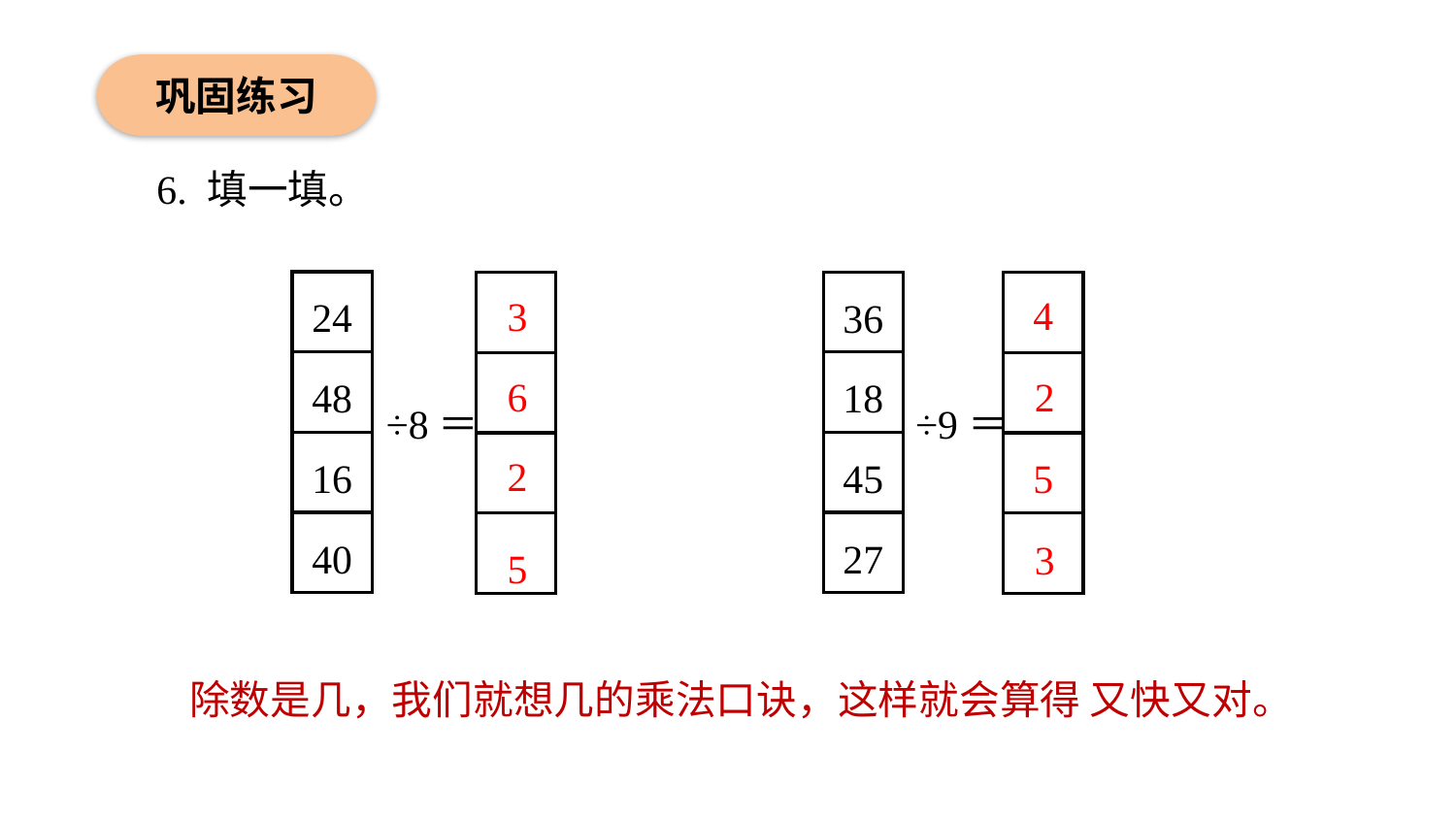

巩固练习
6. 填一填。
24

36

4
3
48
18

6
2
÷8＝
÷9＝
16
45

2
5
40
27

3
5
除数是几，我们就想几的乘法口诀，这样就会算得 又快又对。